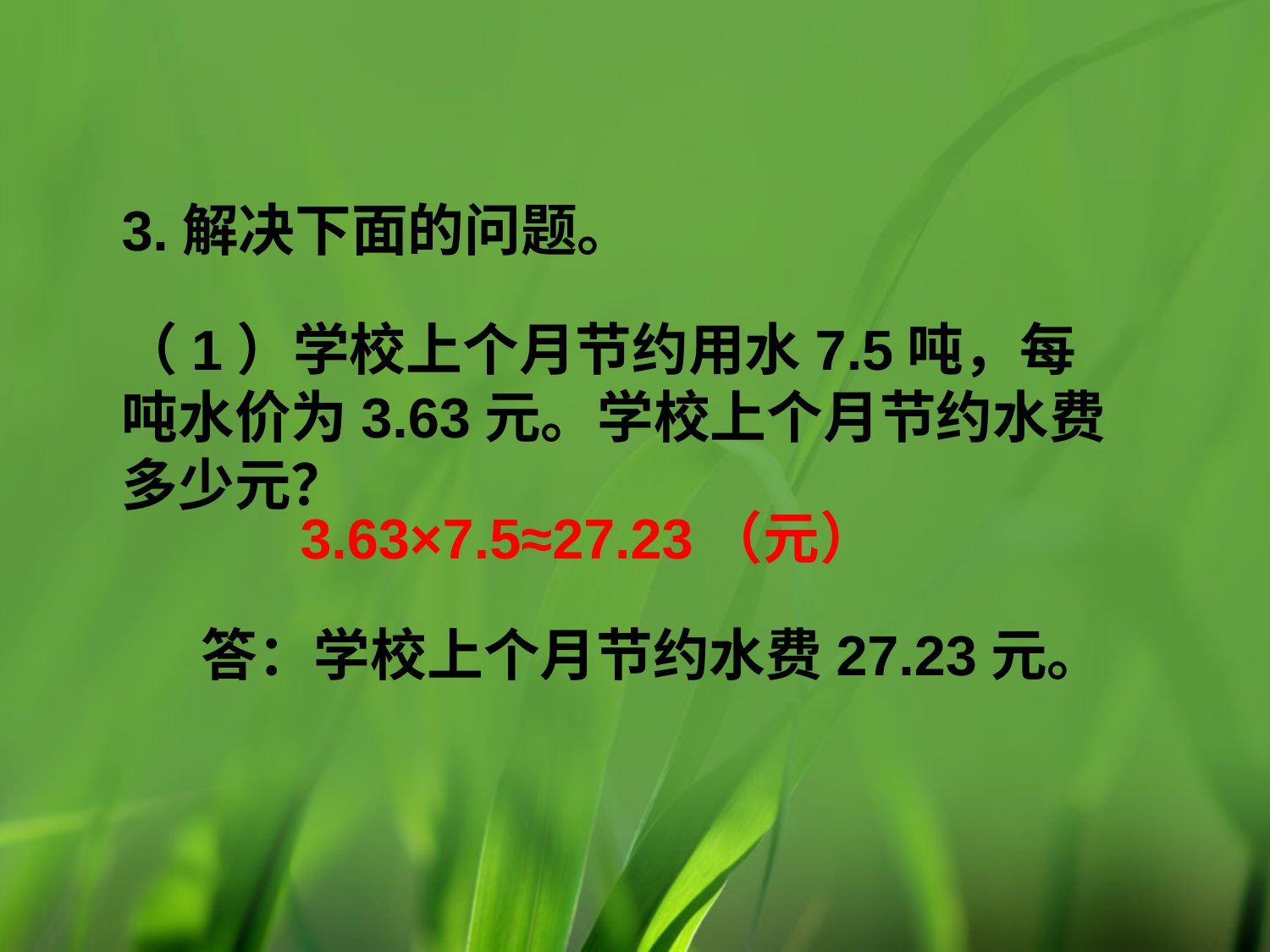

3.解决下面的问题。
（1）学校上个月节约用水7.5吨，每吨水价为3.63元。学校上个月节约水费多少元？
3.63×7.5≈27.23（元）
答：学校上个月节约水费27.23元。